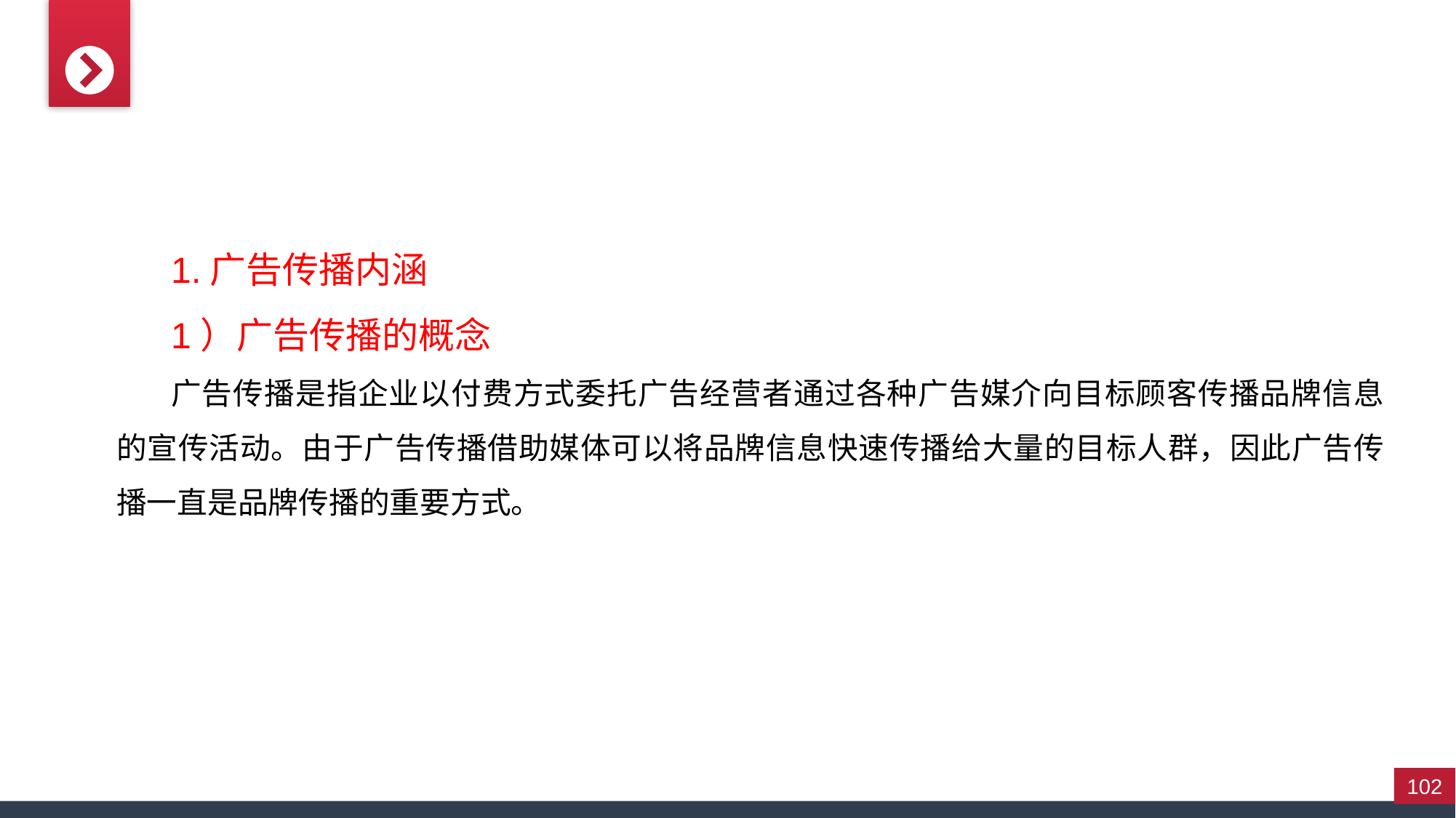

1.广告传播内涵
1）广告传播的概念
广告传播是指企业以付费方式委托广告经营者通过各种广告媒介向目标顾客传播品牌信息的宣传活动。由于广告传播借助媒体可以将品牌信息快速传播给大量的目标人群，因此广告传播一直是品牌传播的重要方式。